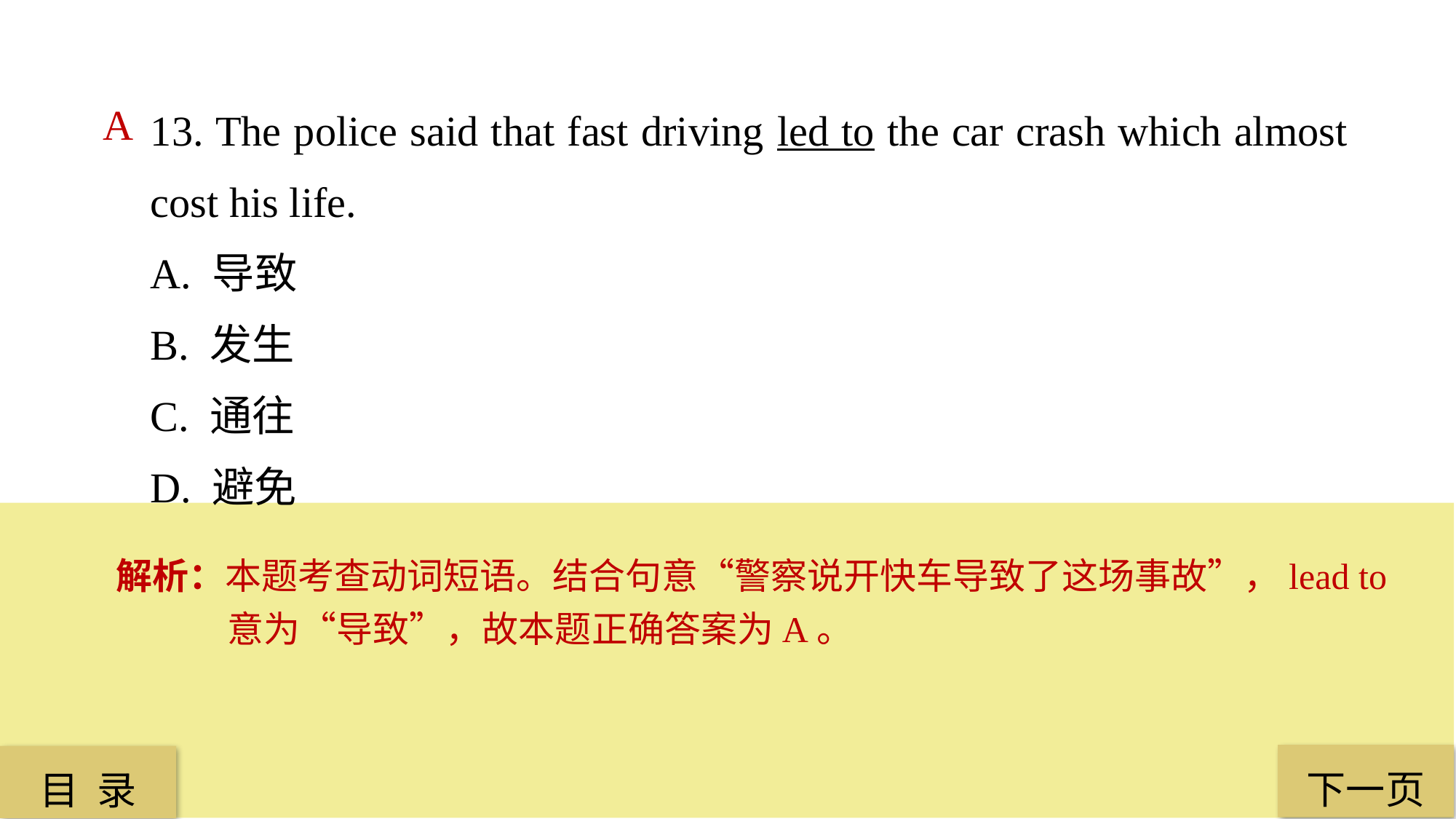

13. The police said that fast driving led to the car crash which almost cost his life.
A. 导致
B. 发生
C. 通往
D. 避免
A
解析：本题考查动词短语。结合句意“警察说开快车导致了这场事故”，lead to意为“导致”，故本题正确答案为A。